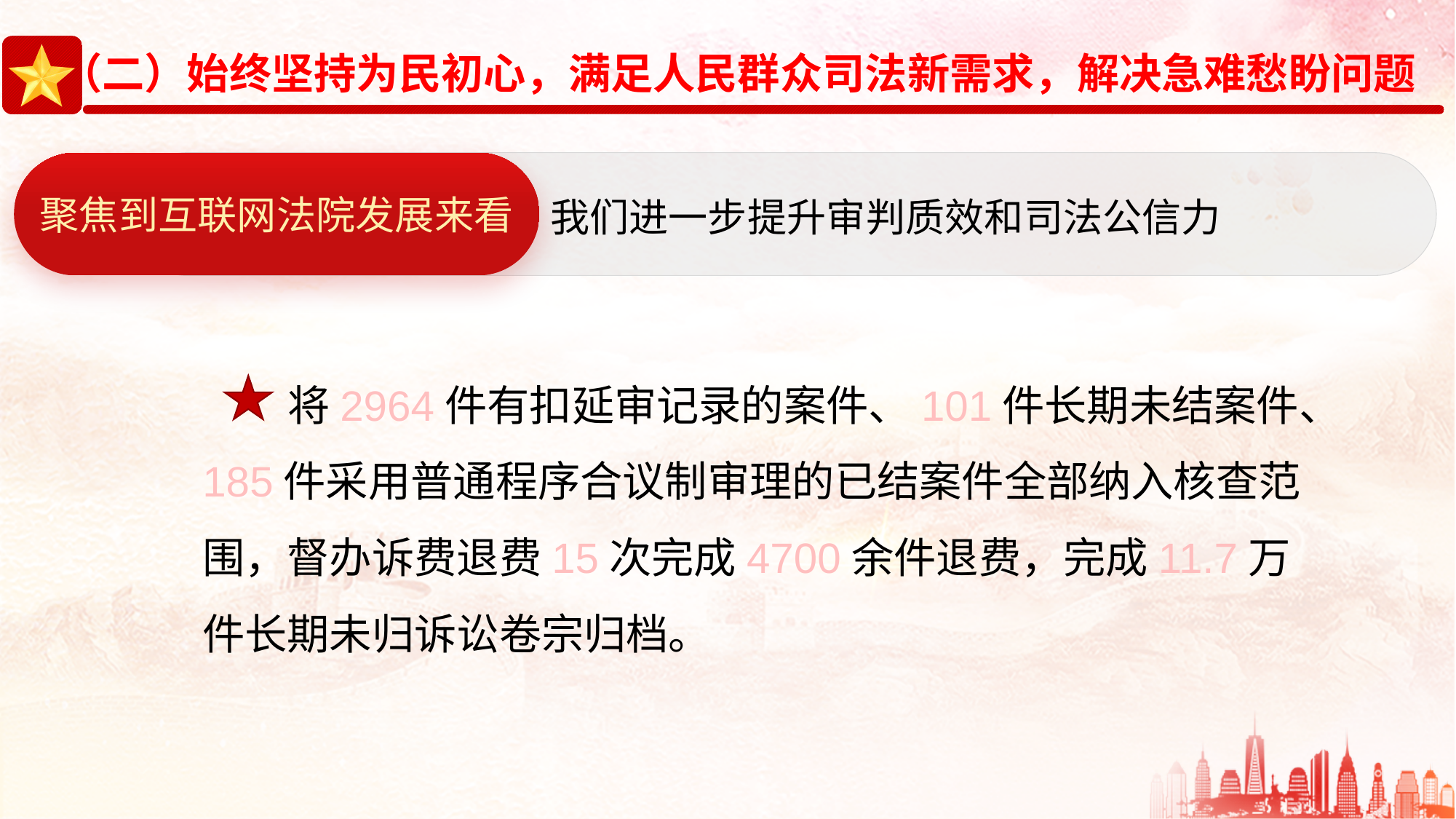

聚焦到互联网法院发展来看

我们进一步提升审判质效和司法公信力
将2964件有扣延审记录的案件、101件长期未结案件、185件采用普通程序合议制审理的已结案件全部纳入核查范围，督办诉费退费15次完成4700余件退费，完成11.7万件长期未归诉讼卷宗归档。